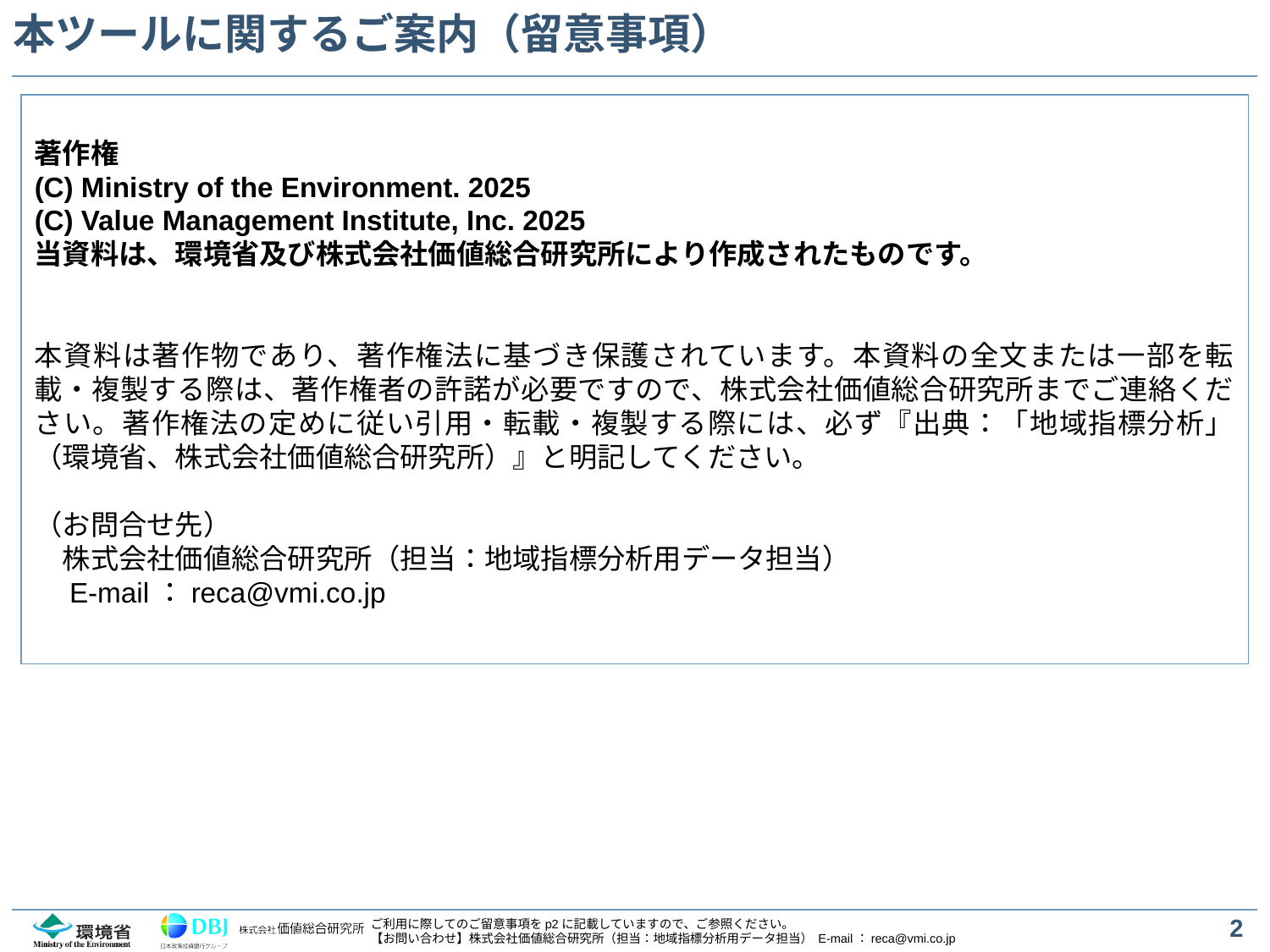

# 本ツールに関するご案内（留意事項）

著作権
(C) Ministry of the Environment. 2025
(C) Value Management Institute, Inc. 2025
当資料は、環境省及び株式会社価値総合研究所により作成されたものです。

本資料は著作物であり、著作権法に基づき保護されています。本資料の全文または一部を転載・複製する際は、著作権者の許諾が必要ですので、株式会社価値総合研究所までご連絡ください。著作権法の定めに従い引用・転載・複製する際には、必ず『出典：「地域指標分析」（環境省、株式会社価値総合研究所）』と明記してください。

（お問合せ先）
　株式会社価値総合研究所（担当：地域指標分析用データ担当）
　E-mail：reca@vmi.co.jp
2